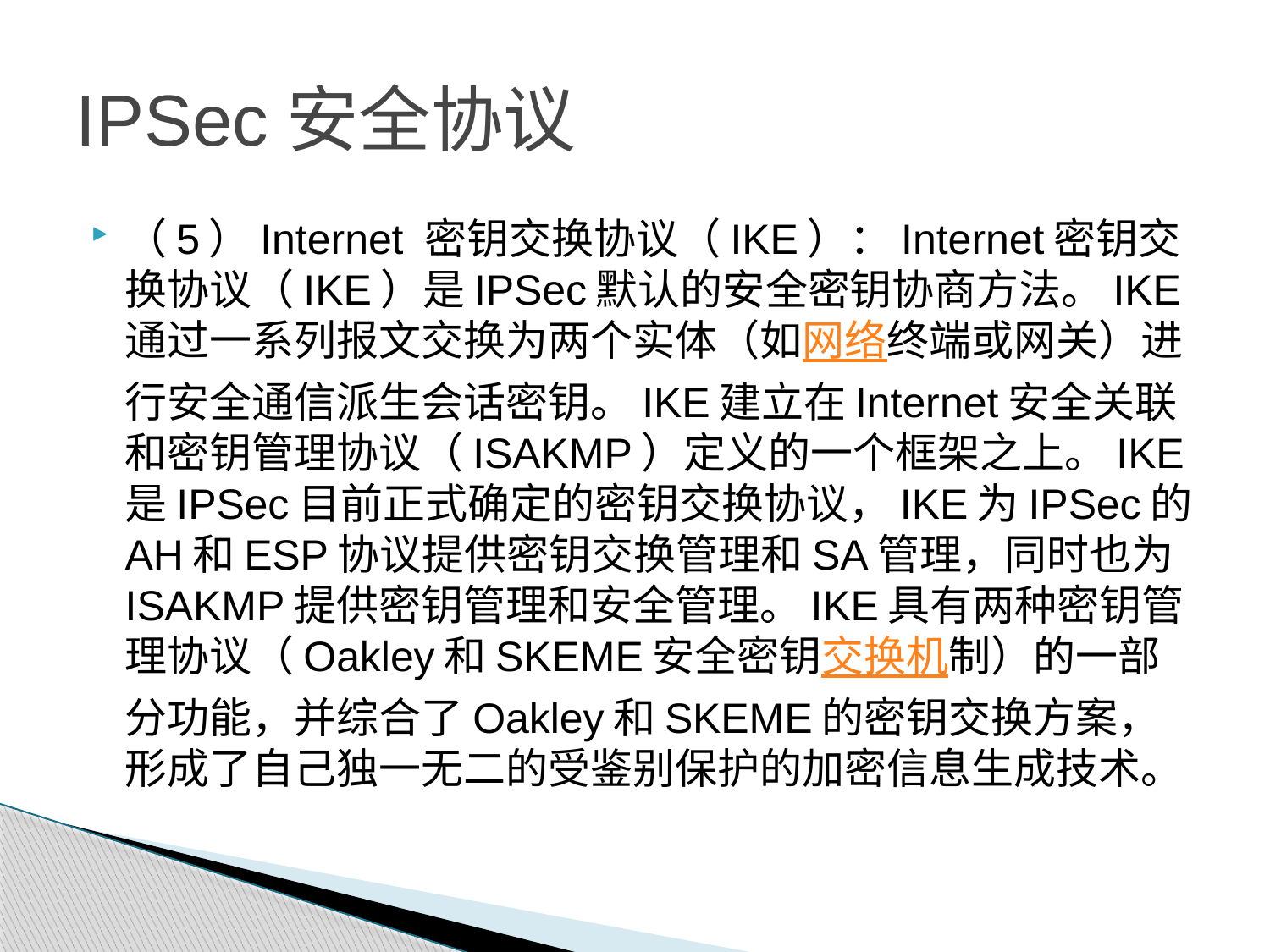

# IPSec安全协议
（5）Internet 密钥交换协议（IKE）：Internet密钥交换协议（IKE）是IPSec默认的安全密钥协商方法。IKE通过一系列报文交换为两个实体（如网络终端或网关）进行安全通信派生会话密钥。IKE建立在Internet安全关联和密钥管理协议（ISAKMP）定义的一个框架之上。IKE是IPSec目前正式确定的密钥交换协议，IKE为IPSec的AH和ESP协议提供密钥交换管理和SA管理，同时也为ISAKMP提供密钥管理和安全管理。IKE具有两种密钥管理协议（Oakley和SKEME安全密钥交换机制）的一部分功能，并综合了Oakley和SKEME的密钥交换方案，形成了自己独一无二的受鉴别保护的加密信息生成技术。